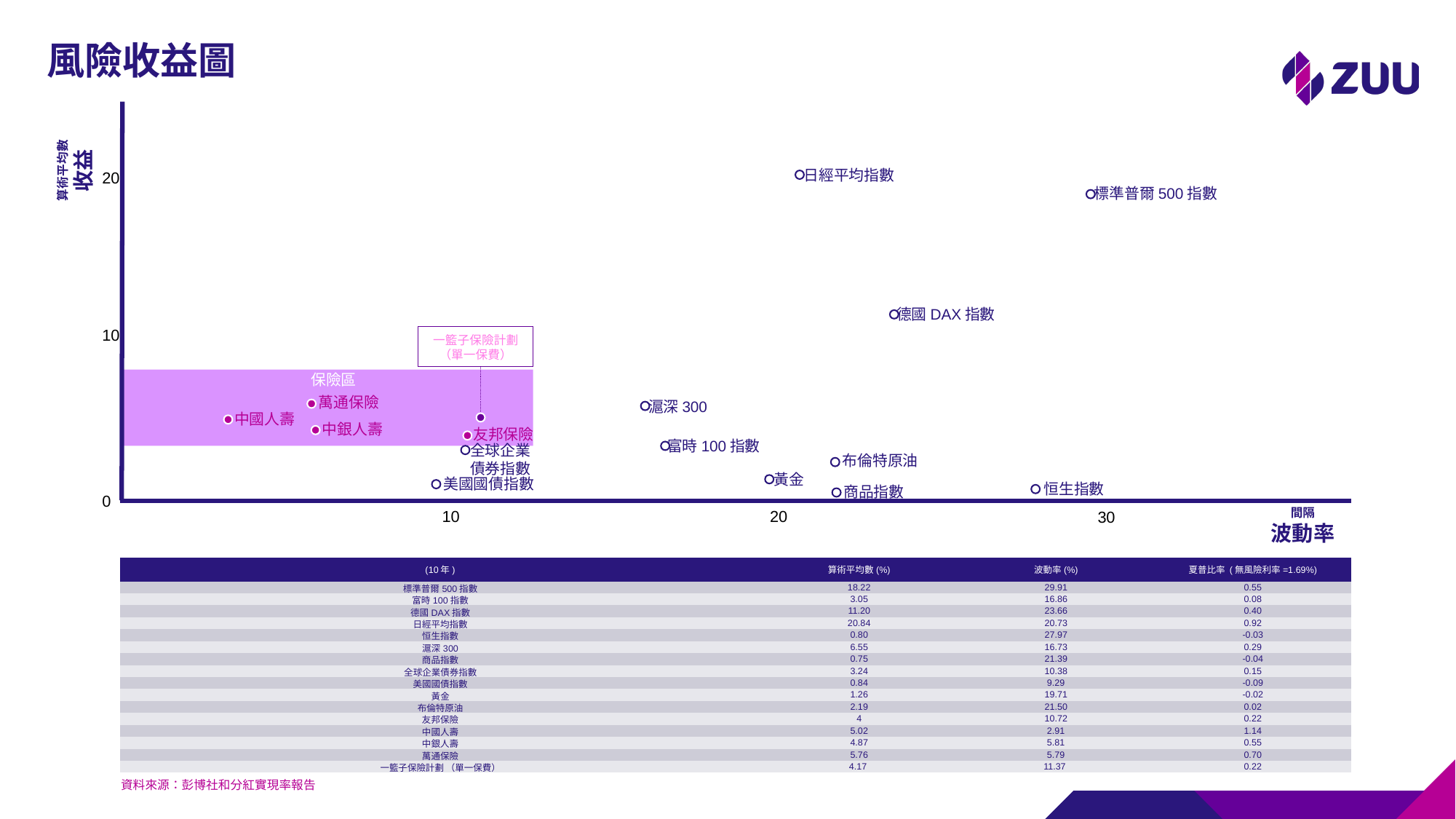

風險收益圖
算術平均數
收益
日經平均指數
20

標準普爾500指數

德國DAX指數

10
一籃子保險計劃
（單一保費）
保險區

萬通保險
滬深300

中國人壽

中銀人壽

友邦保險

富時100指數

全球企業
債券指數

布倫特原油

黃金
美國國債指數
恒生指數

商品指數

0

間隔
波動率
10
20
30
| (10年) | 算術平均數(%) | 波動率(%) | 夏普比率 (無風險利率=1.69%) |
| --- | --- | --- | --- |
| 標準普爾500指數 | 18.22 | 29.91 | 0.55 |
| 富時100指數 | 3.05 | 16.86 | 0.08 |
| 德國DAX指數 | 11.20 | 23.66 | 0.40 |
| 日經平均指數 | 20.84 | 20.73 | 0.92 |
| 恒生指數 | 0.80 | 27.97 | -0.03 |
| 滬深300 | 6.55 | 16.73 | 0.29 |
| 商品指數 | 0.75 | 21.39 | -0.04 |
| 全球企業債券指數 | 3.24 | 10.38 | 0.15 |
| 美國國債指數 | 0.84 | 9.29 | -0.09 |
| 黃金 | 1.26 | 19.71 | -0.02 |
| 布倫特原油 | 2.19 | 21.50 | 0.02 |
| 友邦保險 | 4 | 10.72 | 0.22 |
| 中國人壽 | 5.02 | 2.91 | 1.14 |
| 中銀人壽 | 4.87 | 5.81 | 0.55 |
| 萬通保險 | 5.76 | 5.79 | 0.70 |
| 一籃子保險計劃 （單一保費） | 4.17 | 11.37 | 0.22 |
資料來源：彭博社和分紅實現率報告